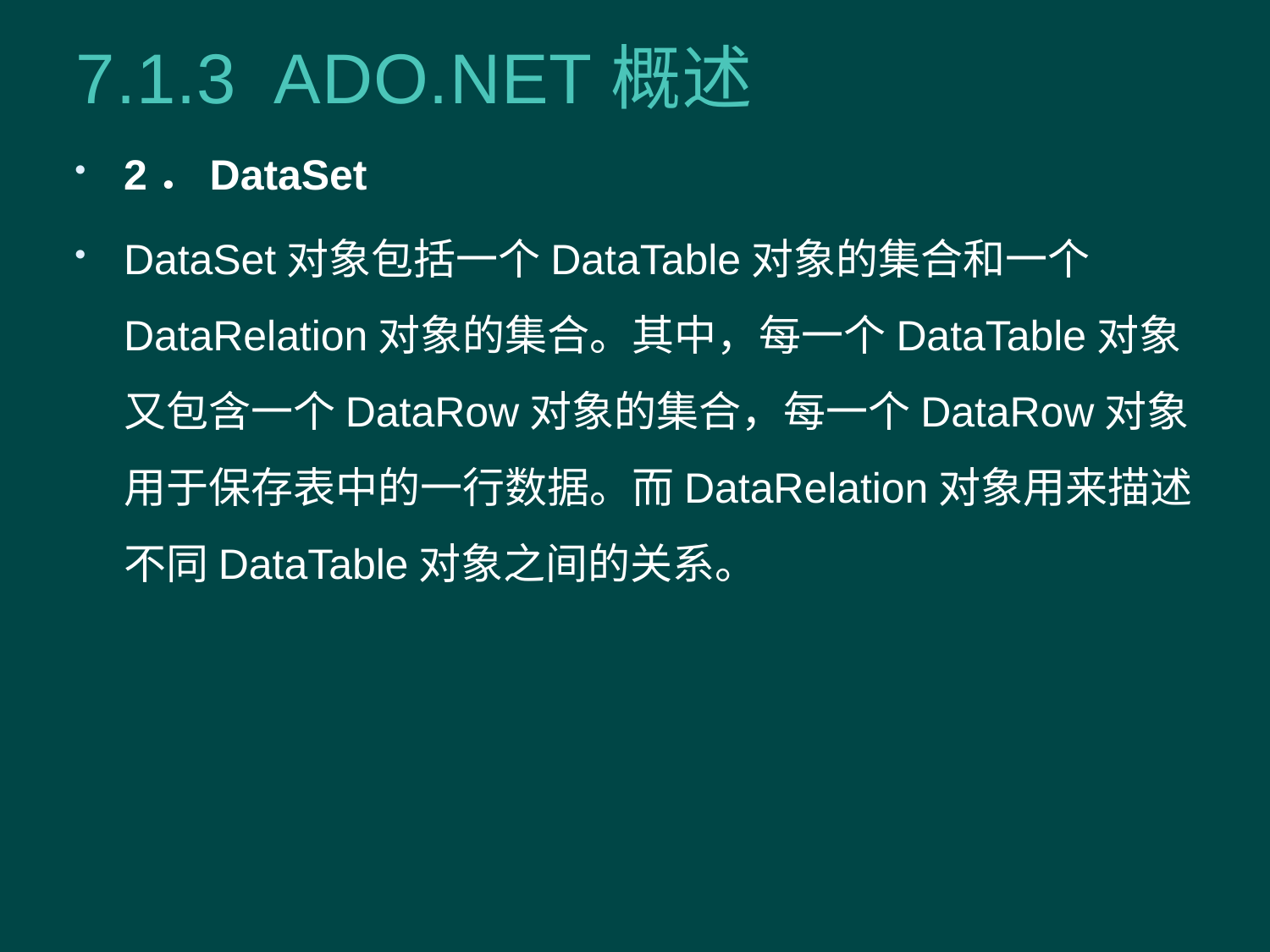

# 7.1.3  ADO.NET概述
2．DataSet
DataSet对象包括一个DataTable对象的集合和一个DataRelation对象的集合。其中，每一个DataTable对象又包含一个DataRow对象的集合，每一个DataRow对象用于保存表中的一行数据。而DataRelation对象用来描述不同DataTable对象之间的关系。